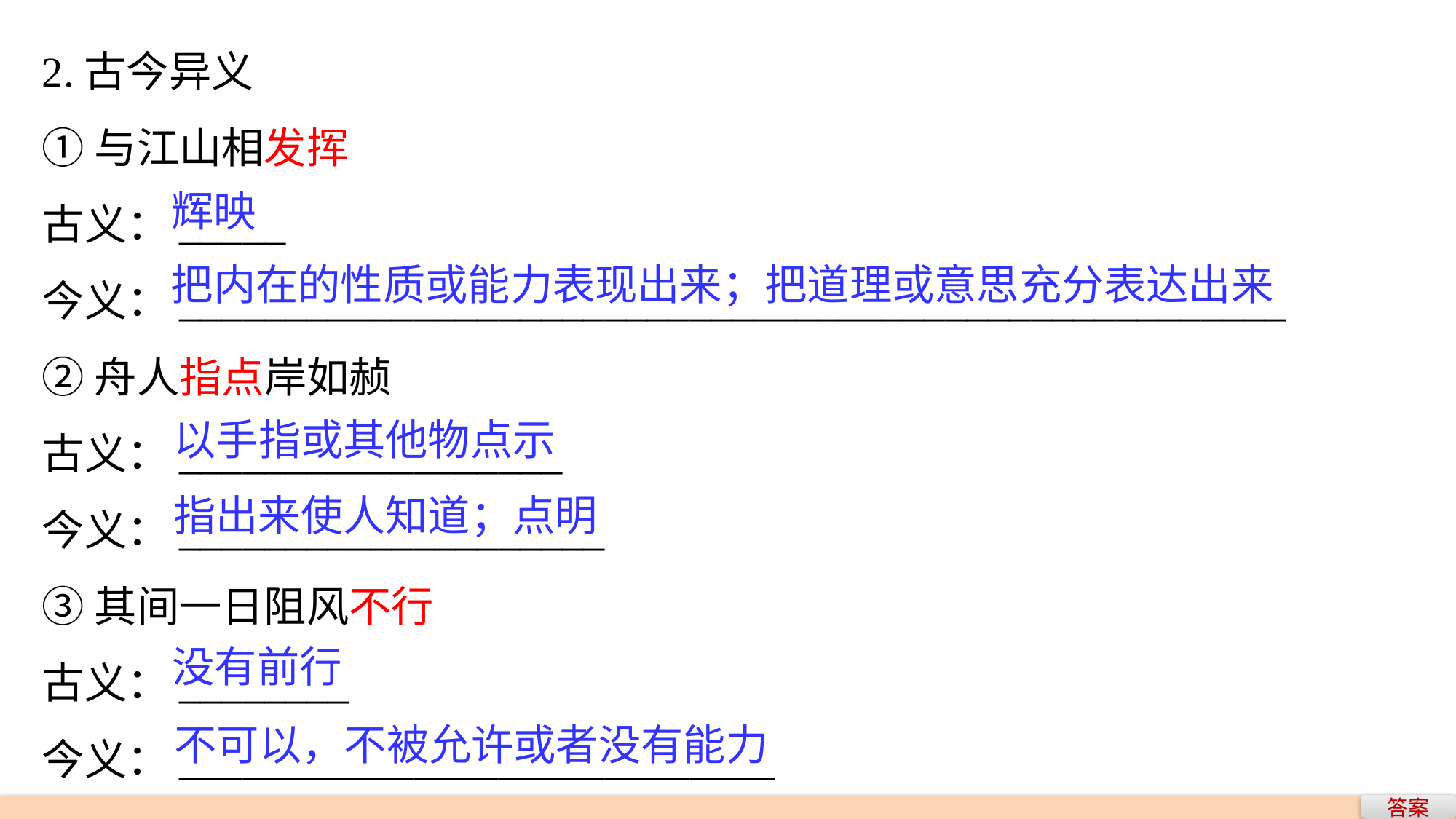

2.古今异义
①与江山相发挥
古义：_____
今义：____________________________________________________
②舟人指点岸如赪
古义：__________________
今义：____________________
③其间一日阻风不行
古义：________
今义：____________________________
辉映
把内在的性质或能力表现出来；把道理或意思充分表达出来
以手指或其他物点示
指出来使人知道；点明
没有前行
不可以，不被允许或者没有能力
答案